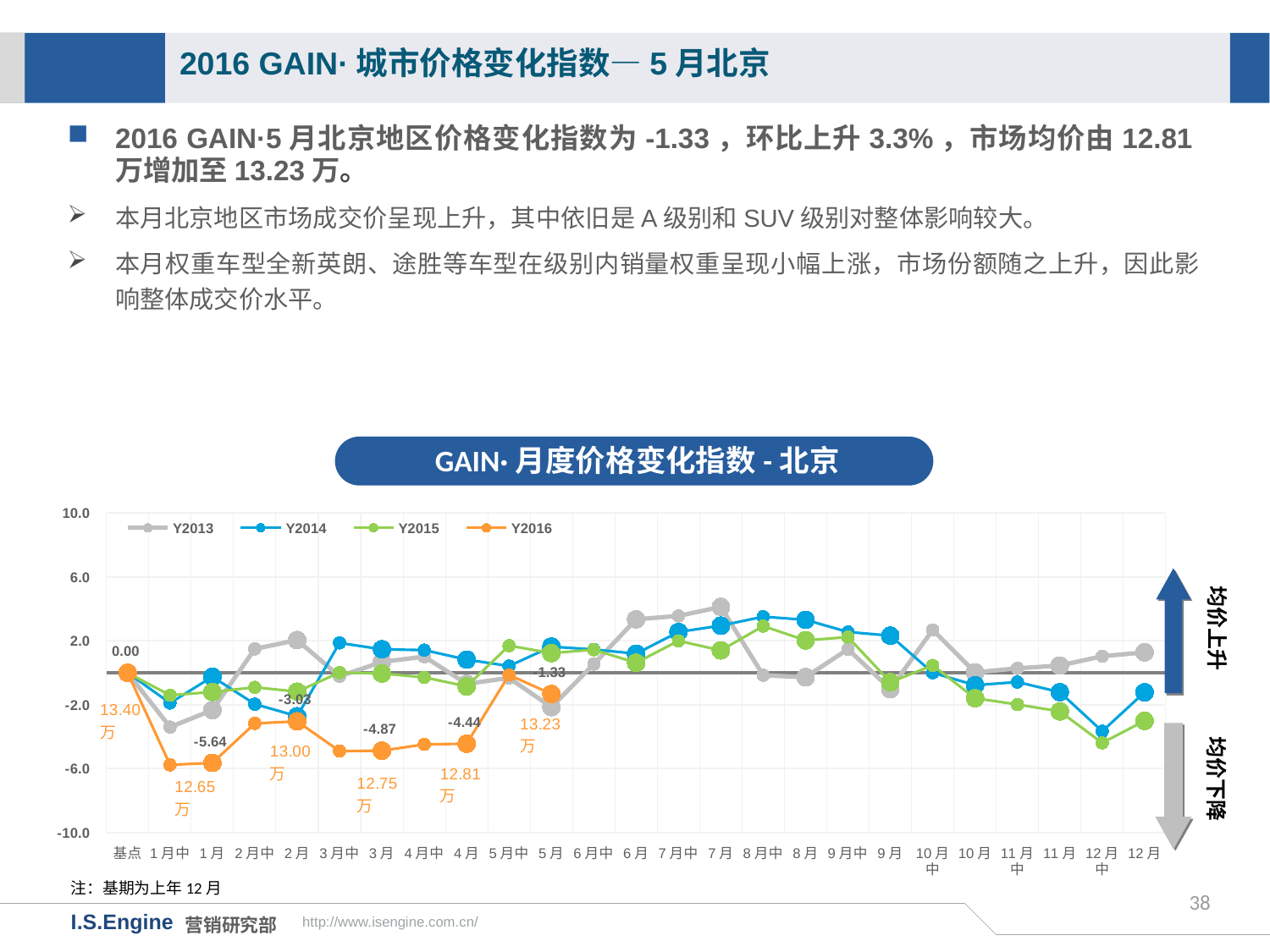

2016 GAIN·城市价格变化指数—5月北京
2016 GAIN·5月北京地区价格变化指数为-1.33，环比上升3.3%，市场均价由12.81万增加至13.23万。
本月北京地区市场成交价呈现上升，其中依旧是A级别和SUV级别对整体影响较大。
本月权重车型全新英朗、途胜等车型在级别内销量权重呈现小幅上涨，市场份额随之上升，因此影响整体成交价水平。

GAIN·月度价格变化指数-北京

[unsupported chart]

均价上升

均价下降

注：基期为上年12月
38